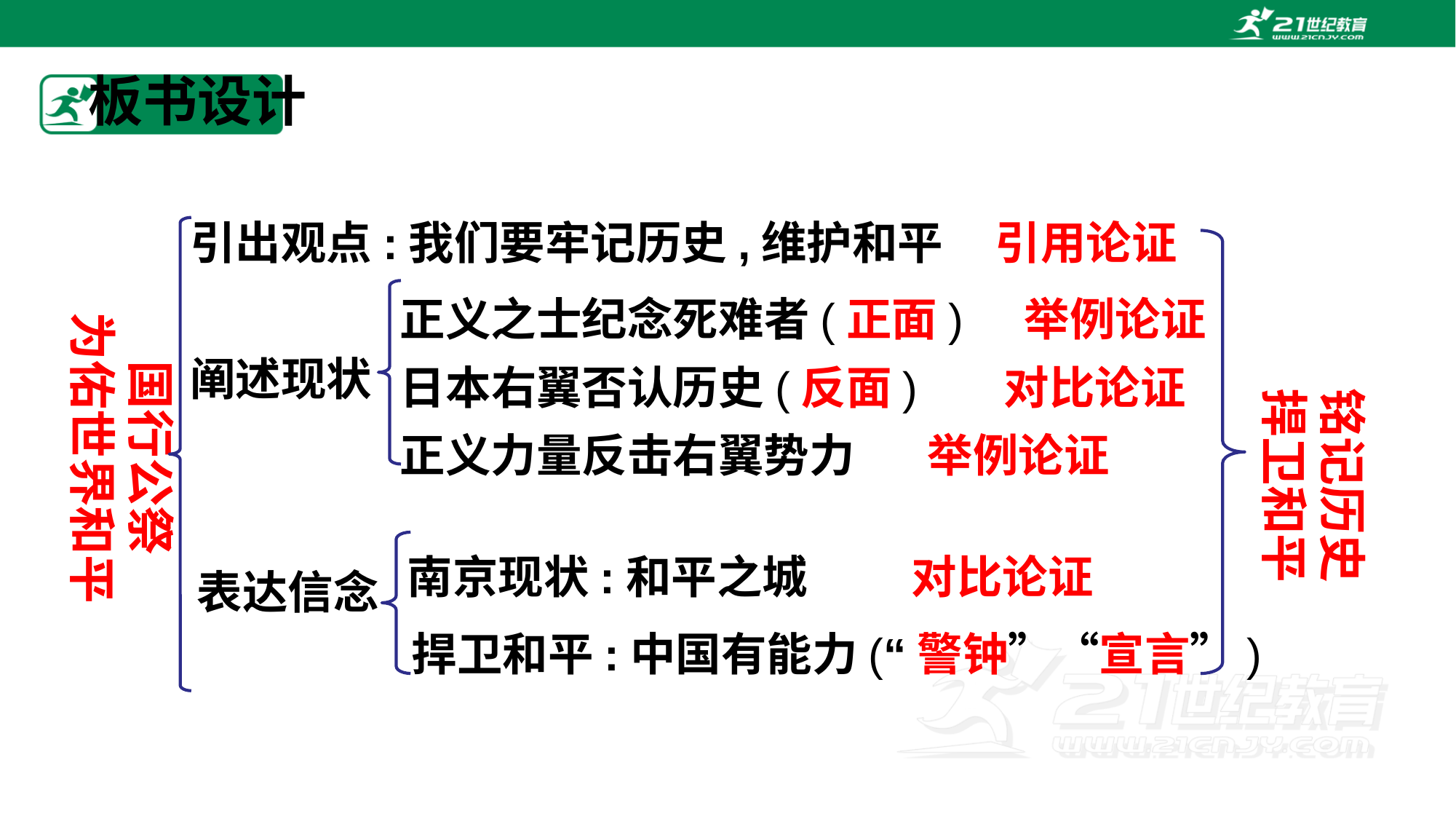

板书设计
引出观点:我们要牢记历史,维护和平     引用论证
国行公祭
为佑世界和平

铭记历史
捍卫和平
正义之士纪念死难者(正面)    举例论证

阐述现状
日本右翼否认历史(反面)      对比论证
正义力量反击右翼势力       举例论证

南京现状:和平之城          对比论证
表达信念
捍卫和平:中国有能力(“警钟”“宣言”)